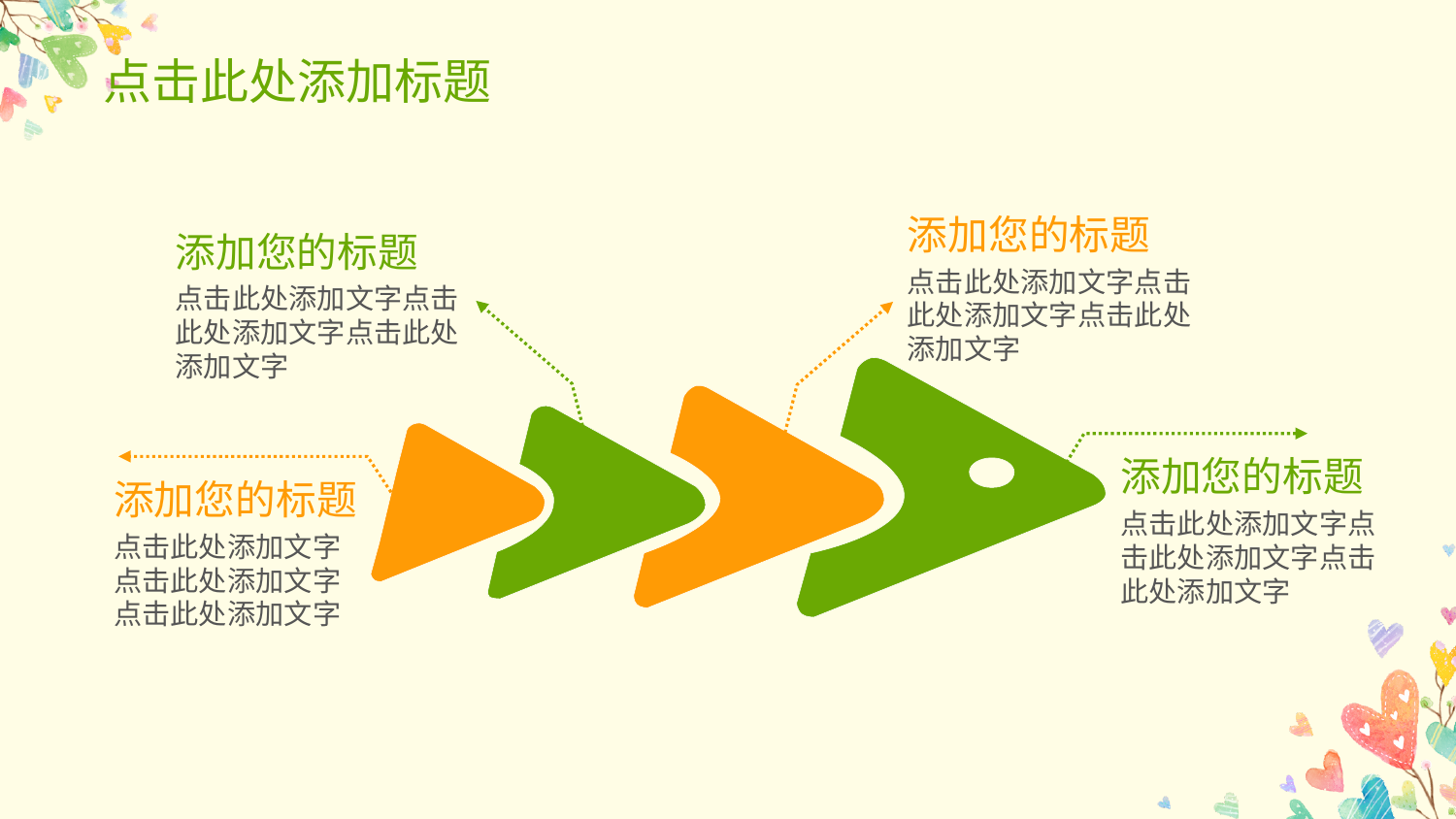

点击此处添加标题
添加您的标题
点击此处添加文字点击此处添加文字点击此处添加文字
添加您的标题
点击此处添加文字点击此处添加文字点击此处添加文字

添加您的标题
点击此处添加文字点击此处添加文字点击此处添加文字

添加您的标题
点击此处添加文字点击此处添加文字点击此处添加文字